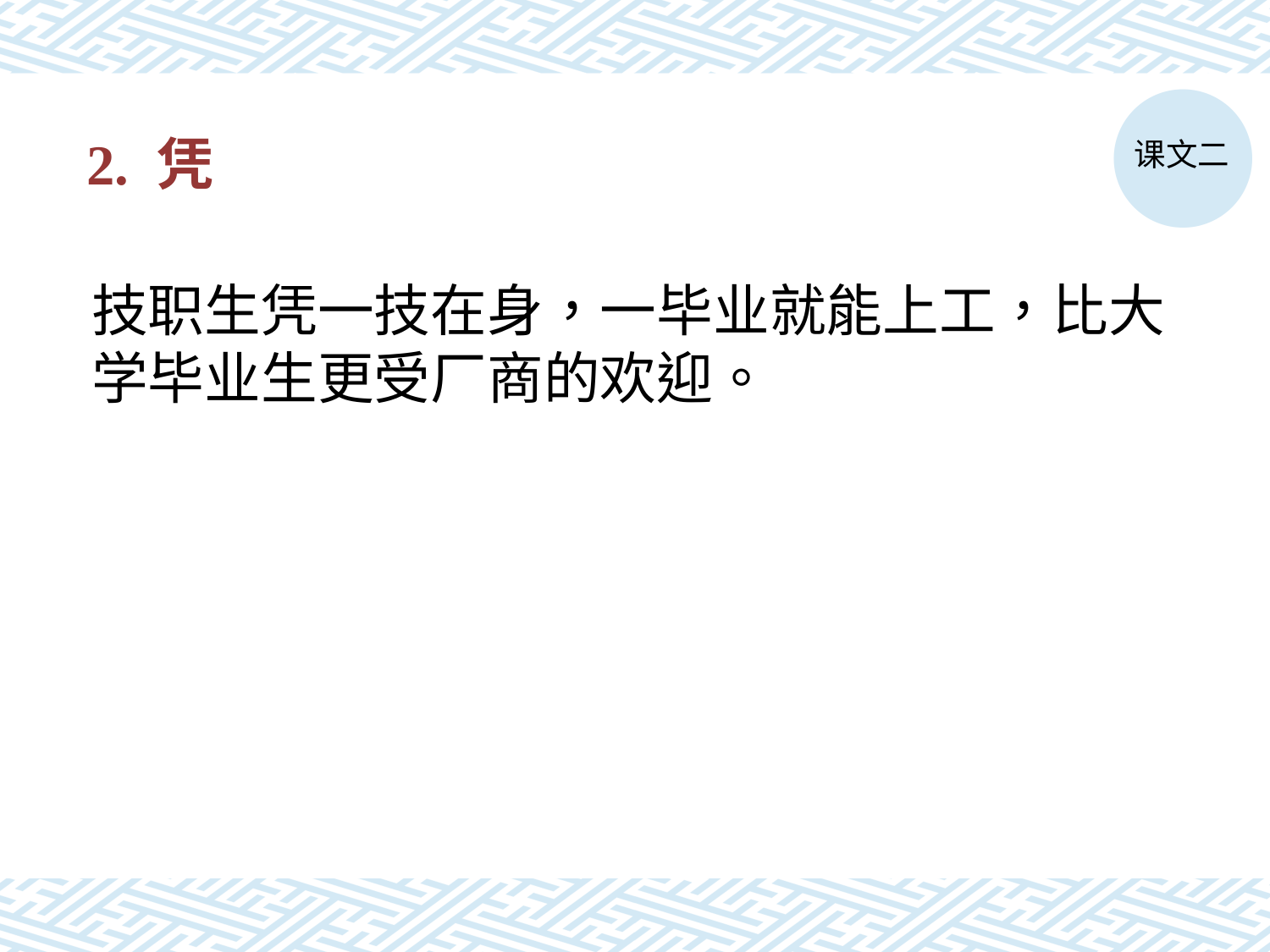

课文二
# 2. 凭
技职生凭一技在身，一毕业就能上工，比大学毕业生更受厂商的欢迎。